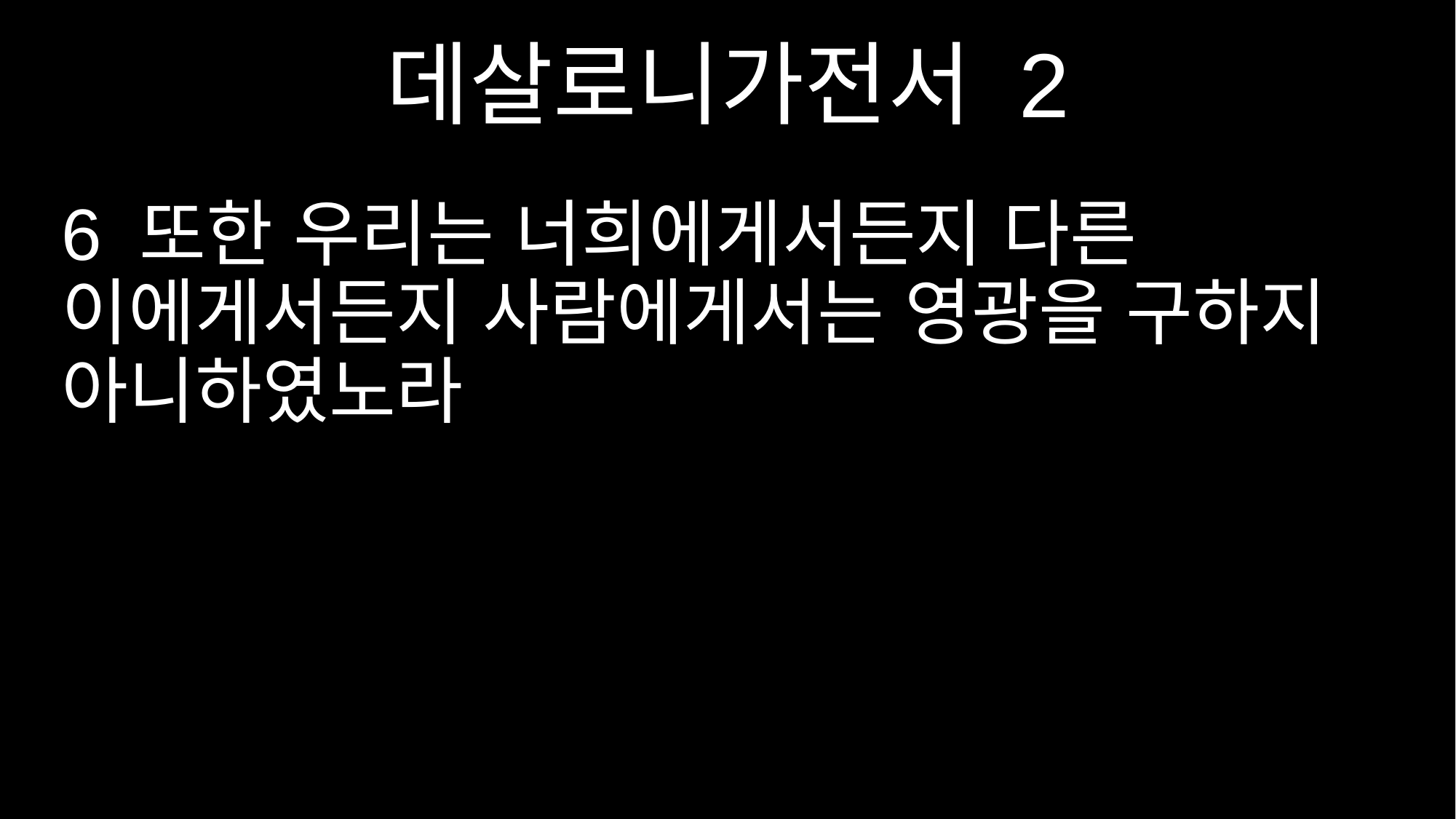

데살로니가전서 2
6 또한 우리는 너희에게서든지 다른 이에게서든지 사람에게서는 영광을 구하지 아니하였노라